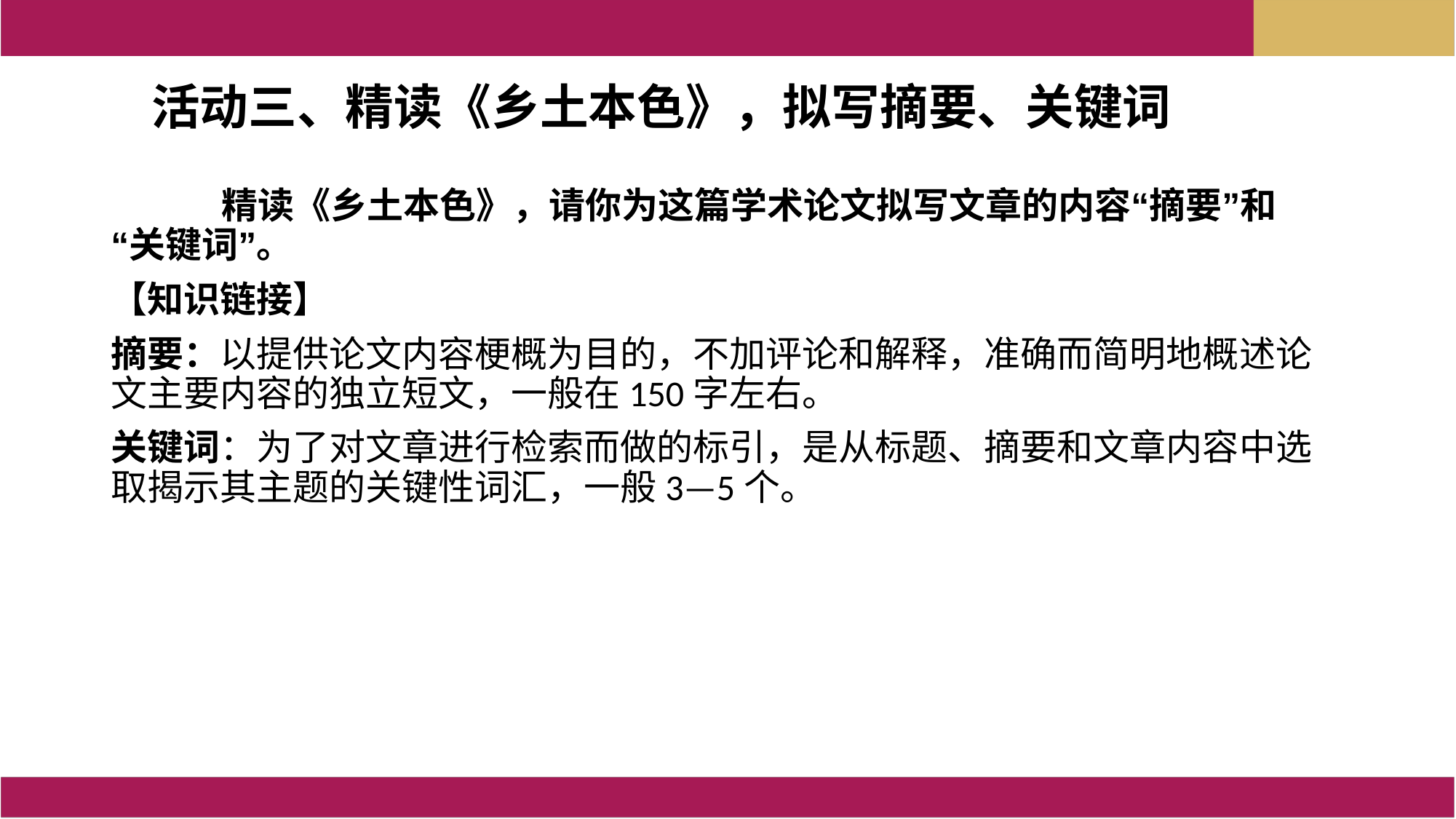

活动三、精读《乡土本色》，拟写摘要、关键词
          精读《乡土本色》，请你为这篇学术论文拟写文章的内容“摘要”和“关键词”。
【知识链接】
摘要：以提供论文内容梗概为目的，不加评论和解释，准确而简明地概述论文主要内容的独立短文，一般在150字左右。
关键词：为了对文章进行检索而做的标引，是从标题、摘要和文章内容中选取揭示其主题的关键性词汇，一般3—5个。